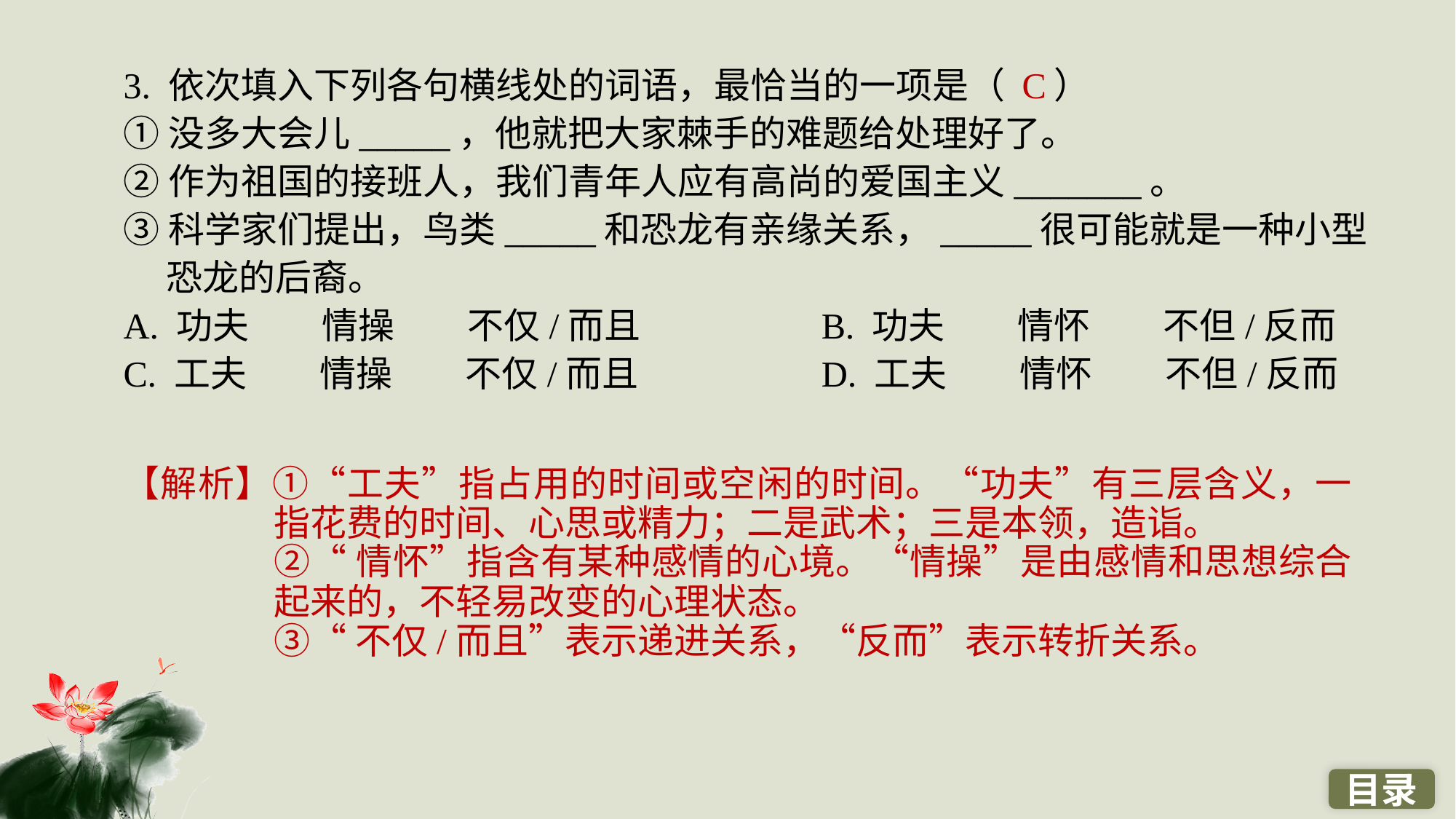

3. 依次填入下列各句横线处的词语，最恰当的一项是（      ）
①没多大会儿_____，他就把大家棘手的难题给处理好了。
②作为祖国的接班人，我们青年人应有高尚的爱国主义_______。
③科学家们提出，鸟类_____和恐龙有亲缘关系，_____很可能就是一种小型恐龙的后裔。
A. 功夫　　情操　　不仅/而且 		B. 功夫　　情怀　　不但/反而
C. 工夫　　情操　　不仅/而且 		D. 工夫　　情怀　　不但/反而
C
【解析】①“工夫”指占用的时间或空闲的时间。“功夫”有三层含义，一指花费的时间、心思或精力；二是武术；三是本领，造诣。
②“情怀”指含有某种感情的心境。“情操”是由感情和思想综合起来的，不轻易改变的心理状态。
③“不仅/而且”表示递进关系，“反而”表示转折关系。